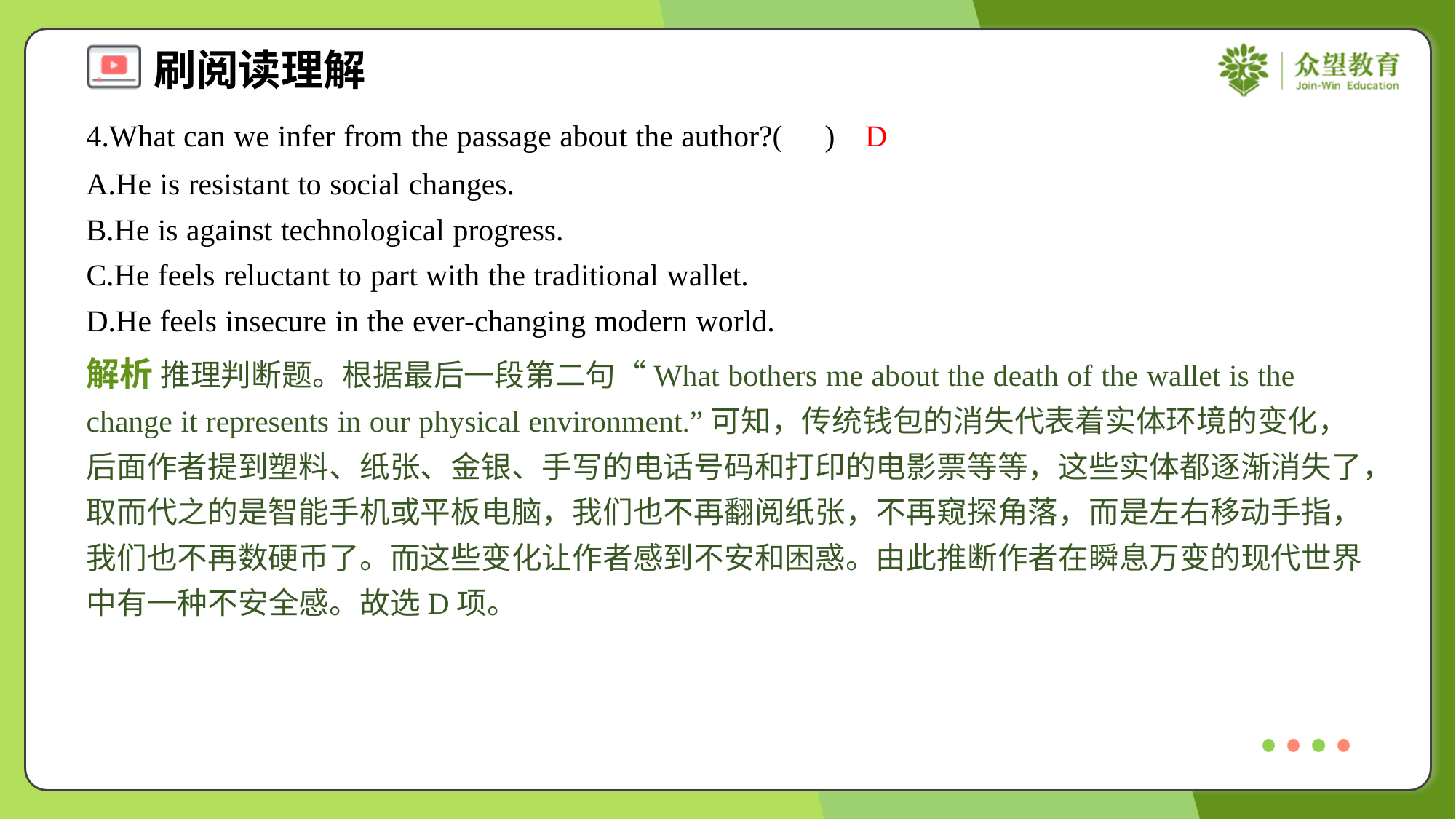

4.What can we infer from the passage about the author?(     )
D
A.He is resistant to social changes.
B.He is against technological progress.
C.He feels reluctant to part with the traditional wallet.
D.He feels insecure in the ever-changing modern world.
解析 推理判断题。根据最后一段第二句“What bothers me about the death of the wallet is the change it represents in our physical environment.”可知，传统钱包的消失代表着实体环境的变化，后面作者提到塑料、纸张、金银、手写的电话号码和打印的电影票等等，这些实体都逐渐消失了，取而代之的是智能手机或平板电脑，我们也不再翻阅纸张，不再窥探角落，而是左右移动手指，我们也不再数硬币了。而这些变化让作者感到不安和困惑。由此推断作者在瞬息万变的现代世界中有一种不安全感。故选D项。